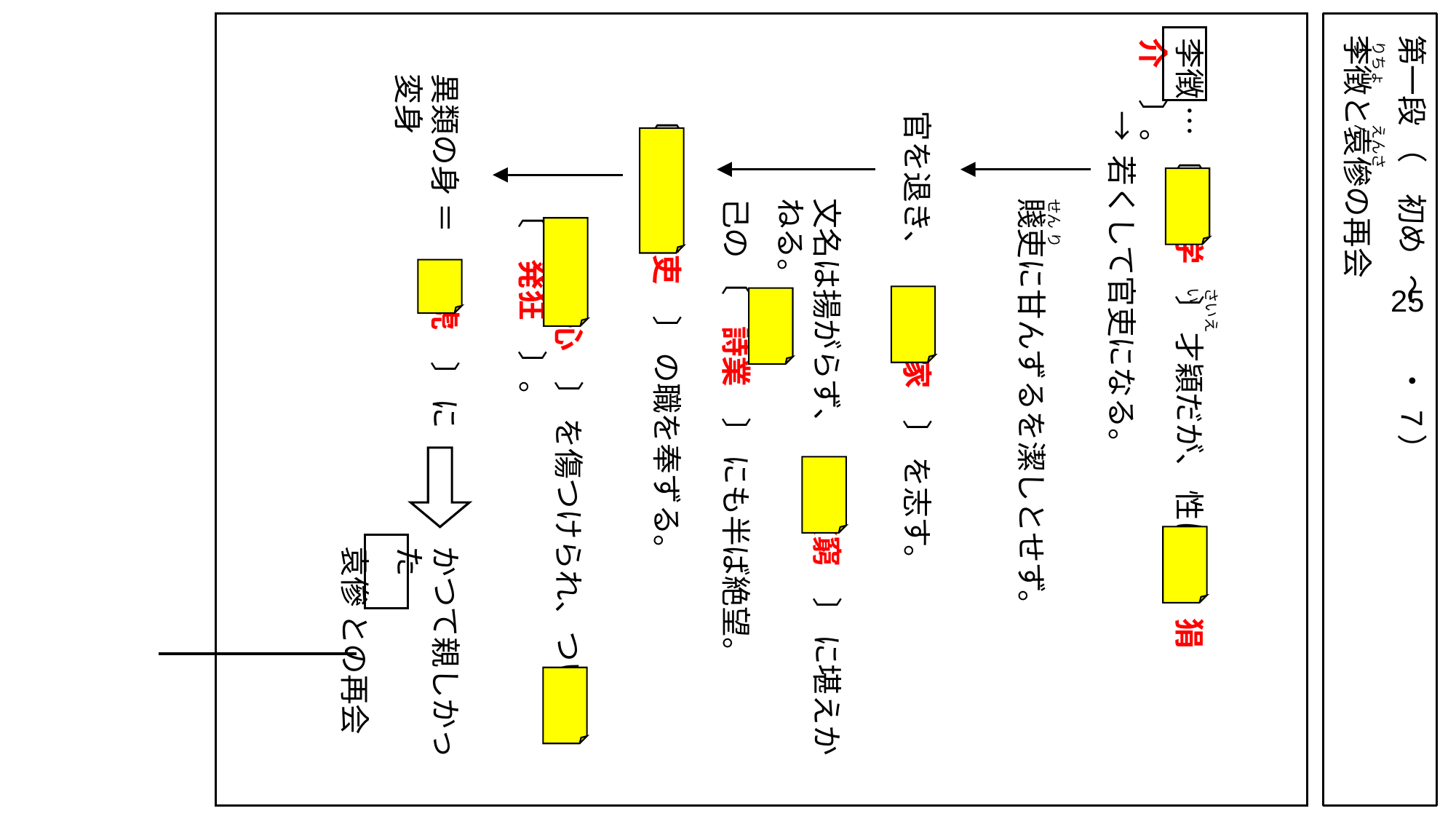

第一段 （　初め   ～　　・ 7）
李徴と袁傪の再会

李徴 … 〔　博学　〕 才穎だが、 性は 〔　狷介　〕。
りちょう
異類の身 ＝ 〔　虎　〕 に変身
〔　地方官吏　〕 の職を奉ずる。
官を退き、 〔　詩家　〕 を志す。
→ 若くして官吏になる。
えんさん

文名は揚がらず、 〔　貧窮　〕 に堪えかねる。
己の 〔　詩業　〕 にも半ば絶望。
賤吏に甘んずるを潔しとせず。
〔　自尊心　〕 を傷つけられ、ついに 〔　発狂　〕。
せん り

25
さいえい

かつて親しかった
袁傪 との再会